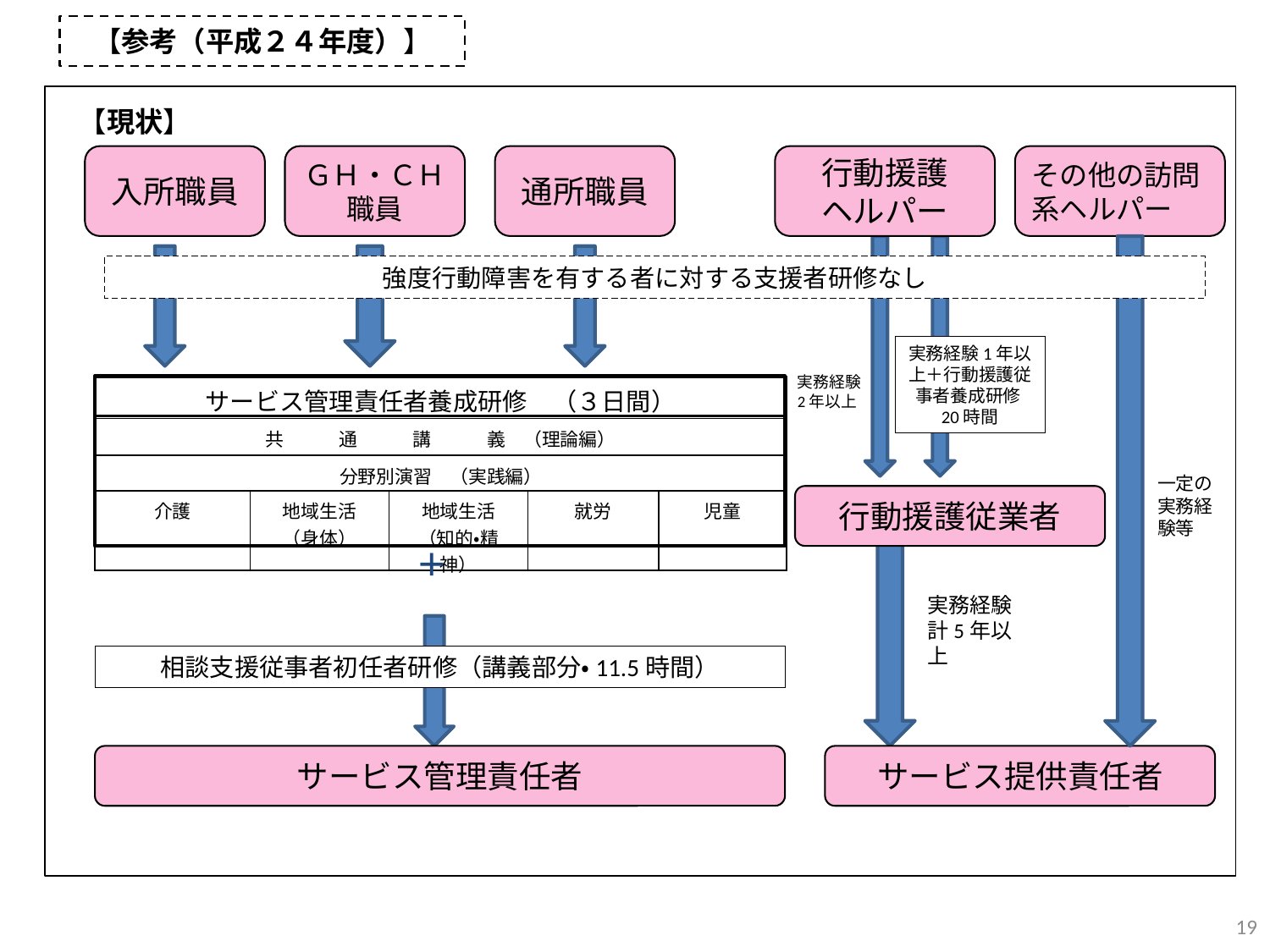

【参考（平成２４年度）】

【現状】
入所職員
ＧＨ・ＣＨ
職員
通所職員

行動援護
ヘルパー

その他の訪問系ヘルパー

強度行動障害を有する者に対する支援者研修なし
実務経験1年以上＋行動援護従事者養成研修20時間
実務経験
2年以上

| サービス管理責任者養成研修　（３日間） |  |  |  |  |
| --- | --- | --- | --- | --- |
| 共　　　通　　　講　　　義　（理論編） |  |  |  |  |
| 分野別演習　（実践編） |  |  |  |  |
| 介護 | 地域生活 （身体） | 地域生活 （知的・精神） | 就労 | 児童 |
一定の
実務経
験等

行動援護従業者

＋
実務経験
計5年以上

相談支援従事者初任者研修（講義部分・11.5時間）
サービス管理責任者
サービス提供責任者
19